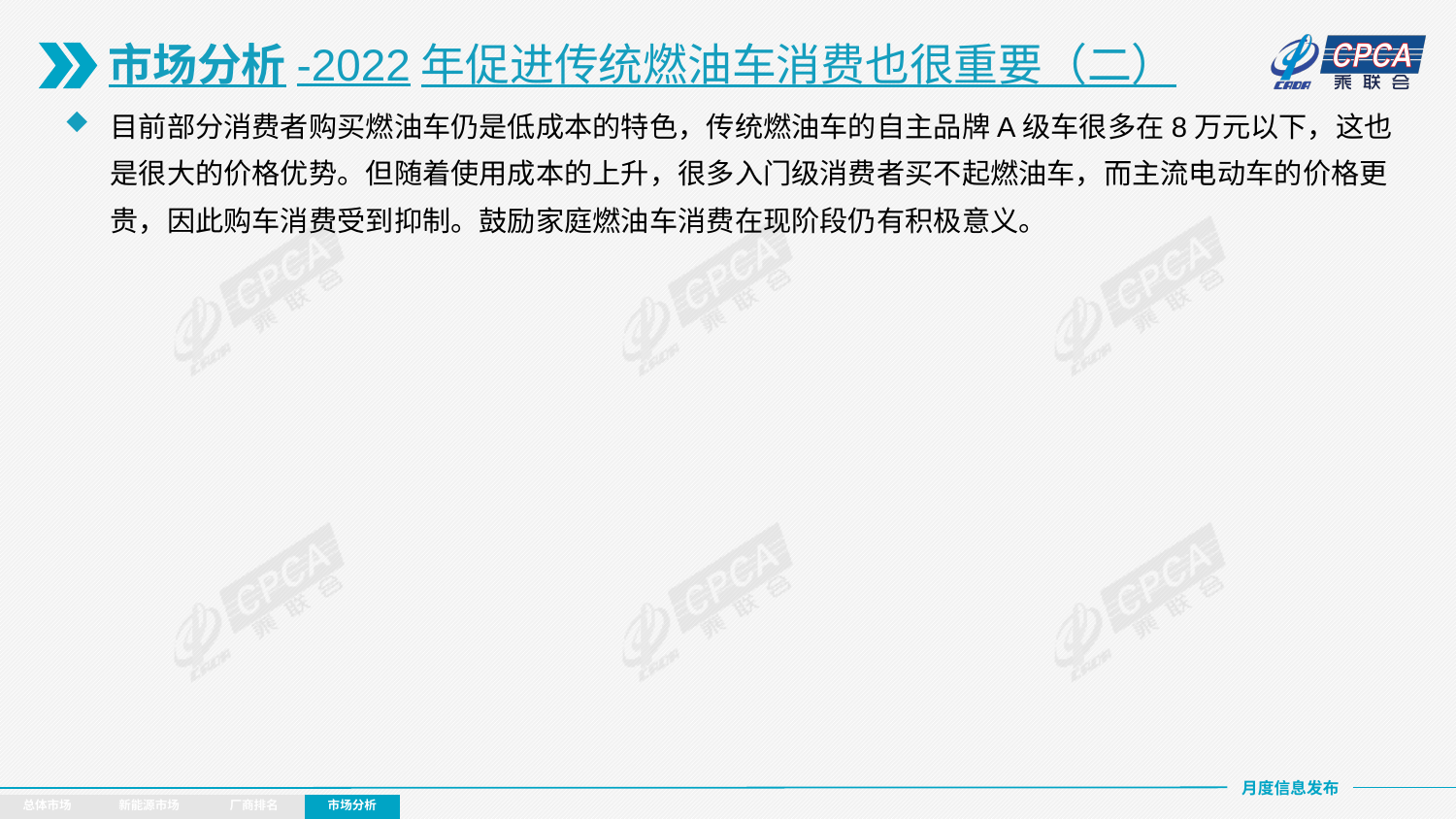

市场分析-2022年促进传统燃油车消费也很重要（二）
目前部分消费者购买燃油车仍是低成本的特色，传统燃油车的自主品牌A级车很多在8万元以下，这也是很大的价格优势。但随着使用成本的上升，很多入门级消费者买不起燃油车，而主流电动车的价格更贵，因此购车消费受到抑制。鼓励家庭燃油车消费在现阶段仍有积极意义。
21